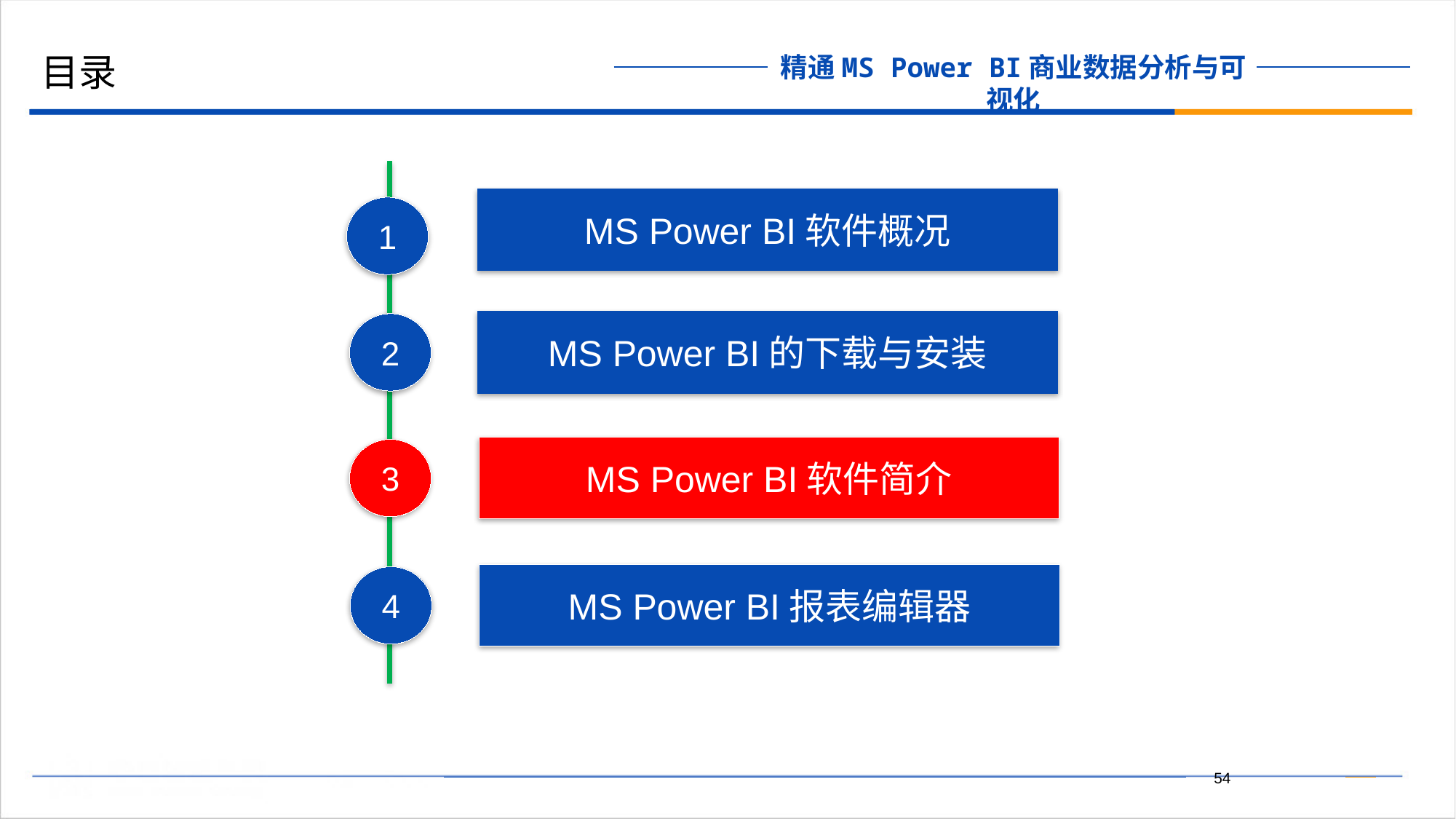

目录
MS Power BI软件概况
1
MS Power BI的下载与安装
2
MS Power BI软件简介
3
MS Power BI报表编辑器
4